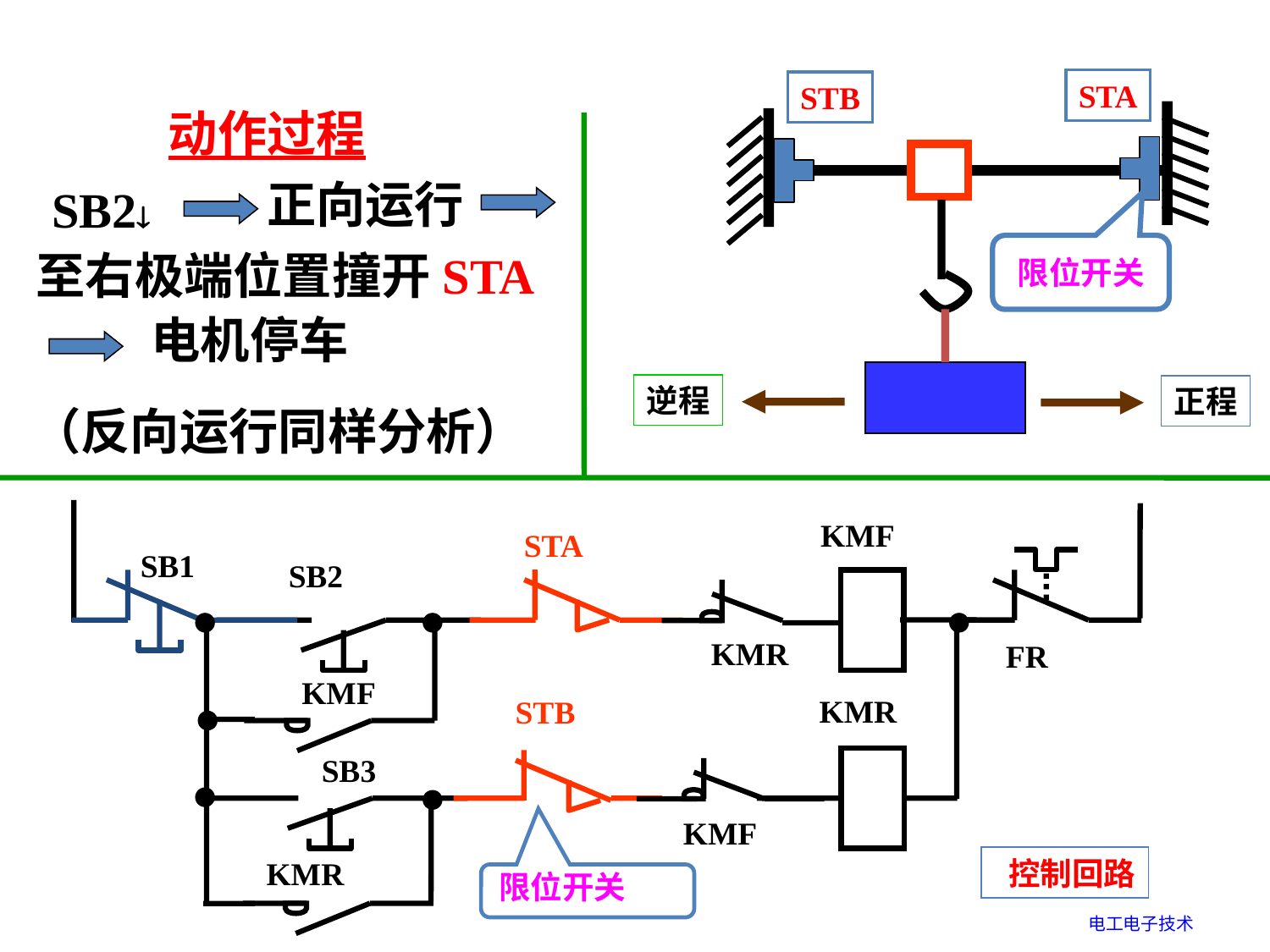

STA
STB
动作过程
正向运行
SB2↓

至右极端位置撞开STA
电机停车

限位开关

逆程
正程
（反向运行同样分析）

KMF
STA

SB1
SB2

KMR

FR

KMF
KMR
STB

SB3

KMF
 控制回路
KMR
限位开关

电工电子技术